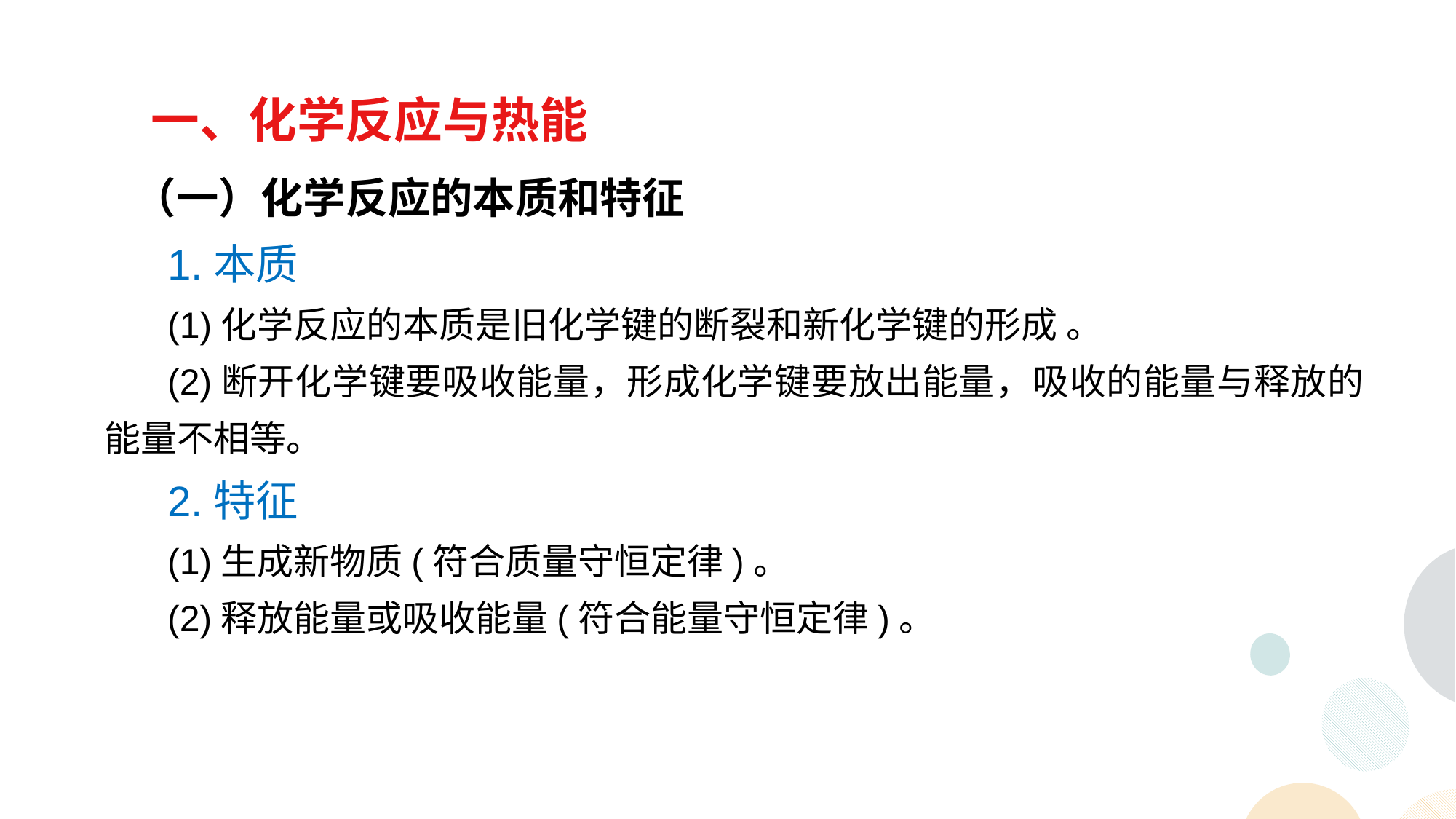

一、化学反应与热能
  （一）化学反应的本质和特征
1.本质
(1)化学反应的本质是旧化学键的断裂和新化学键的形成 。
(2)断开化学键要吸收能量，形成化学键要放出能量，吸收的能量与释放的能量不相等。
2.特征
(1)生成新物质(符合质量守恒定律)。
(2)释放能量或吸收能量(符合能量守恒定律)。